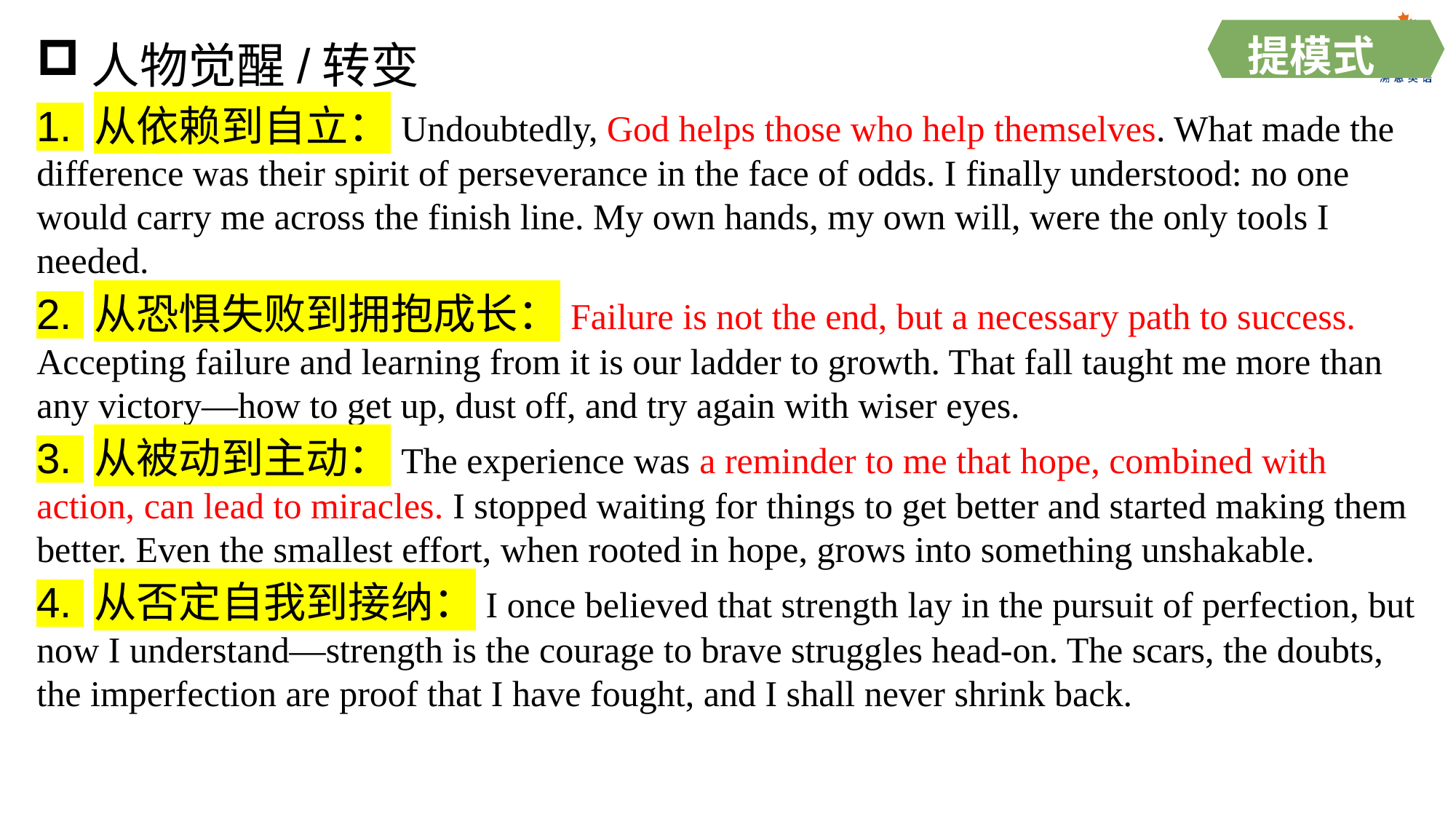

提模式
人物觉醒/转变
1. 从依赖到自立：Undoubtedly, God helps those who help themselves. What made the difference was their spirit of perseverance in the face of odds. I finally understood: no one would carry me across the finish line. My own hands, my own will, were the only tools I needed.
2. 从恐惧失败到拥抱成长：Failure is not the end, but a necessary path to success. Accepting failure and learning from it is our ladder to growth. That fall taught me more than any victory—how to get up, dust off, and try again with wiser eyes.
3. 从被动到主动：The experience was a reminder to me that hope, combined with action, can lead to miracles. I stopped waiting for things to get better and started making them better. Even the smallest effort, when rooted in hope, grows into something unshakable.
4. 从否定自我到接纳：I once believed that strength lay in the pursuit of perfection, but now I understand—strength is the courage to brave struggles head-on. The scars, the doubts, the imperfection are proof that I have fought, and I shall never shrink back.